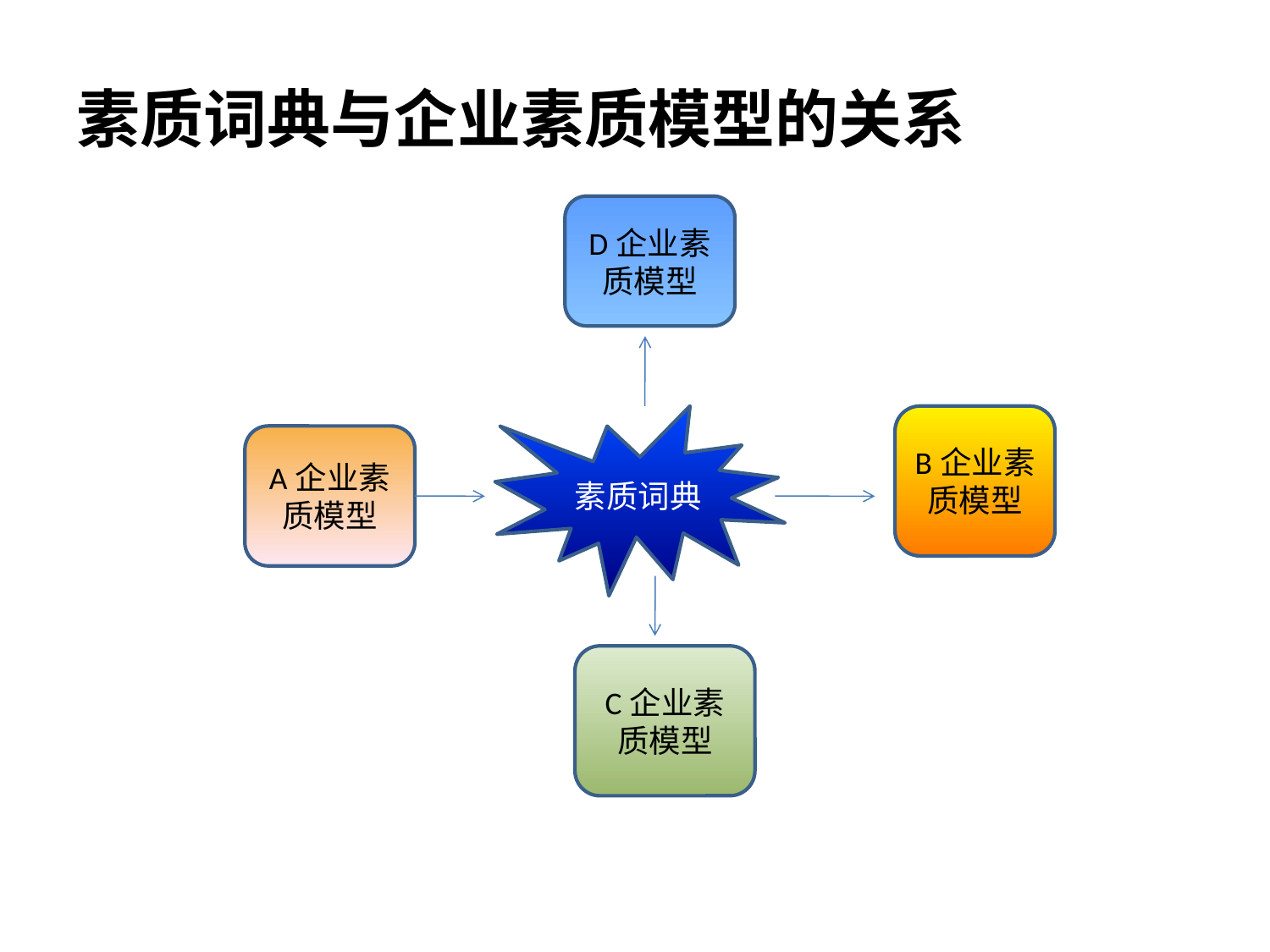

# 素质词典与企业素质模型的关系
D企业素质模型

素质词典
B企业素质模型
A企业素质模型
C企业素质模型